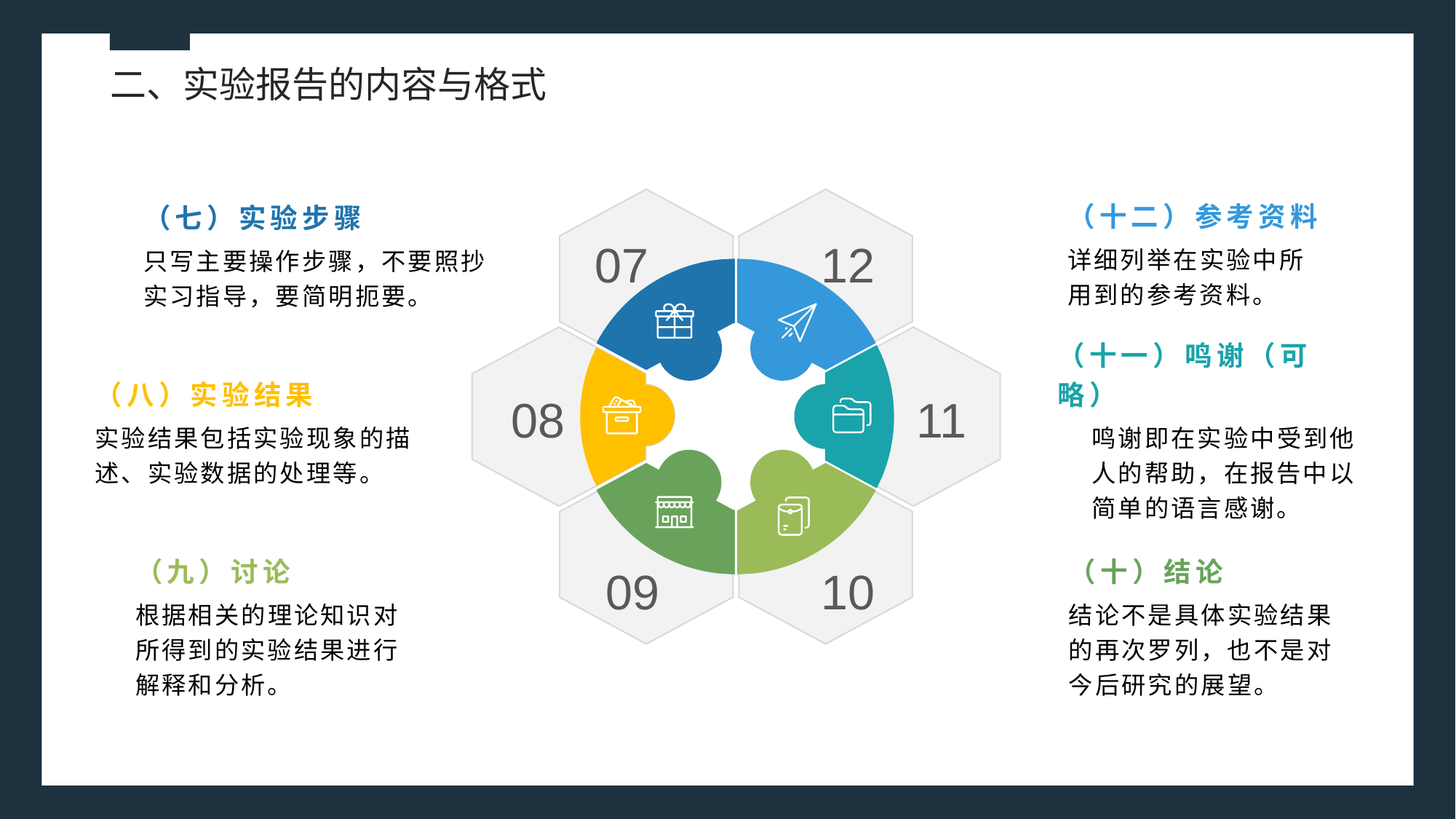

二、实验报告的内容与格式
（七）实验步骤
（十二）参考资料

07
12
详细列举在实验中所用到的参考资料。
只写主要操作步骤，不要照抄实习指导，要简明扼要。

（十一）鸣谢（可略）

（八）实验结果
08
11

实验结果包括实验现象的描述、实验数据的处理等。
鸣谢即在实验中受到他人的帮助，在报告中以简单的语言感谢。

（九）讨论
（十）结论
10
09
根据相关的理论知识对所得到的实验结果进行解释和分析。
结论不是具体实验结果的再次罗列，也不是对今后研究的展望。